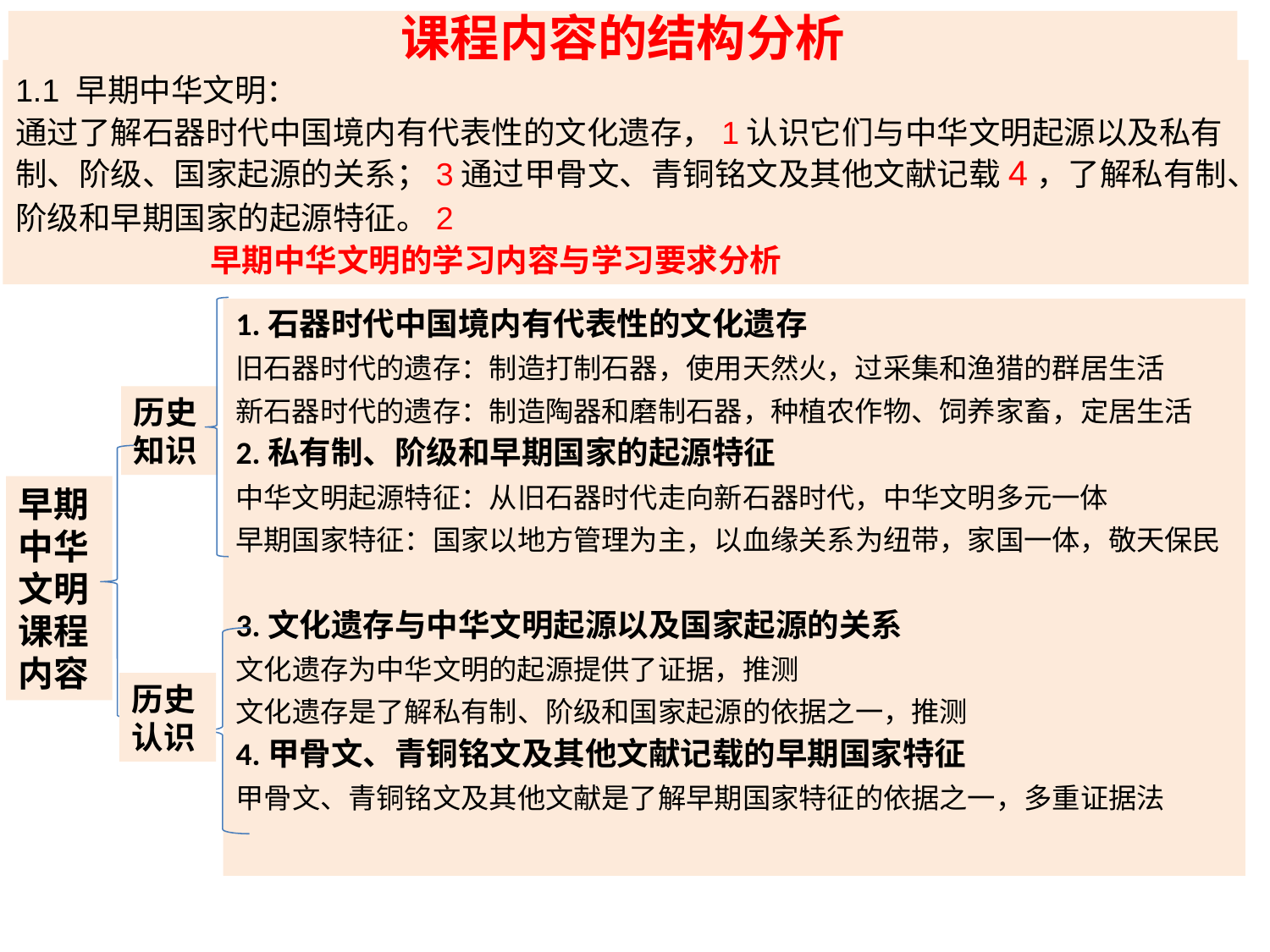

课程内容的结构分析
1.1 早期中华文明：
通过了解石器时代中国境内有代表性的文化遗存，1认识它们与中华文明起源以及私有制、阶级、国家起源的关系；3通过甲骨文、青铜铭文及其他文献记载4，了解私有制、阶级和早期国家的起源特征。2
                          早期中华文明的学习内容与学习要求分析

1.石器时代中国境内有代表性的文化遗存
旧石器时代的遗存：制造打制石器，使用天然火，过采集和渔猎的群居生活
新石器时代的遗存：制造陶器和磨制石器，种植农作物、饲养家畜，定居生活
2.私有制、阶级和早期国家的起源特征
中华文明起源特征：从旧石器时代走向新石器时代，中华文明多元一体
早期国家特征：国家以地方管理为主，以血缘关系为纽带，家国一体，敬天保民

3.文化遗存与中华文明起源以及国家起源的关系
文化遗存为中华文明的起源提供了证据，推测
文化遗存是了解私有制、阶级和国家起源的依据之一，推测
4.甲骨文、青铜铭文及其他文献记载的早期国家特征
甲骨文、青铜铭文及其他文献是了解早期国家特征的依据之一，多重证据法

历史知识

早期中华文明课程内容

历史认识